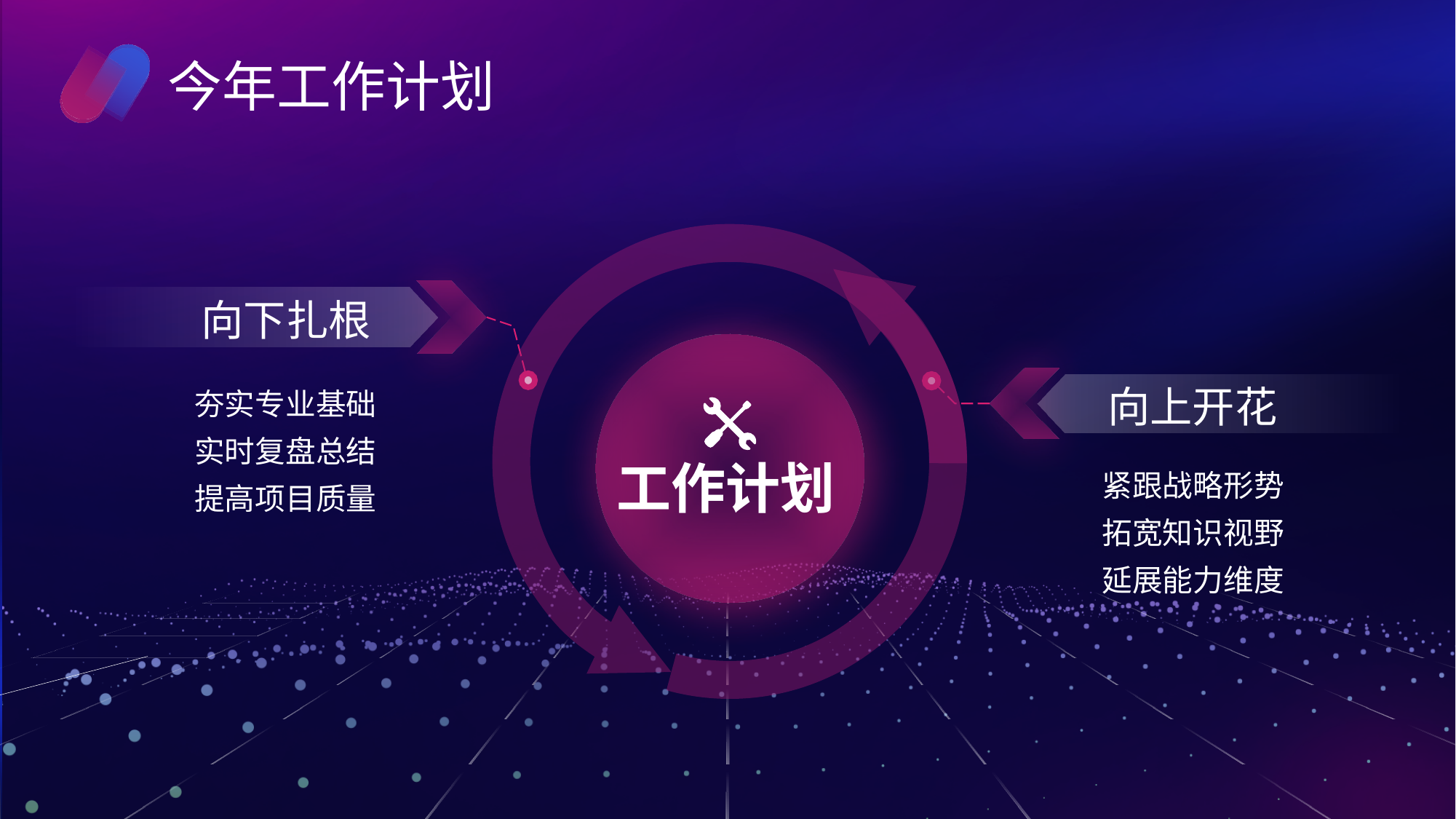

今年工作计划

向下扎根

工作计划
夯实专业基础
实时复盘总结
提高项目质量

向上开花
紧跟战略形势
拓宽知识视野
延展能力维度